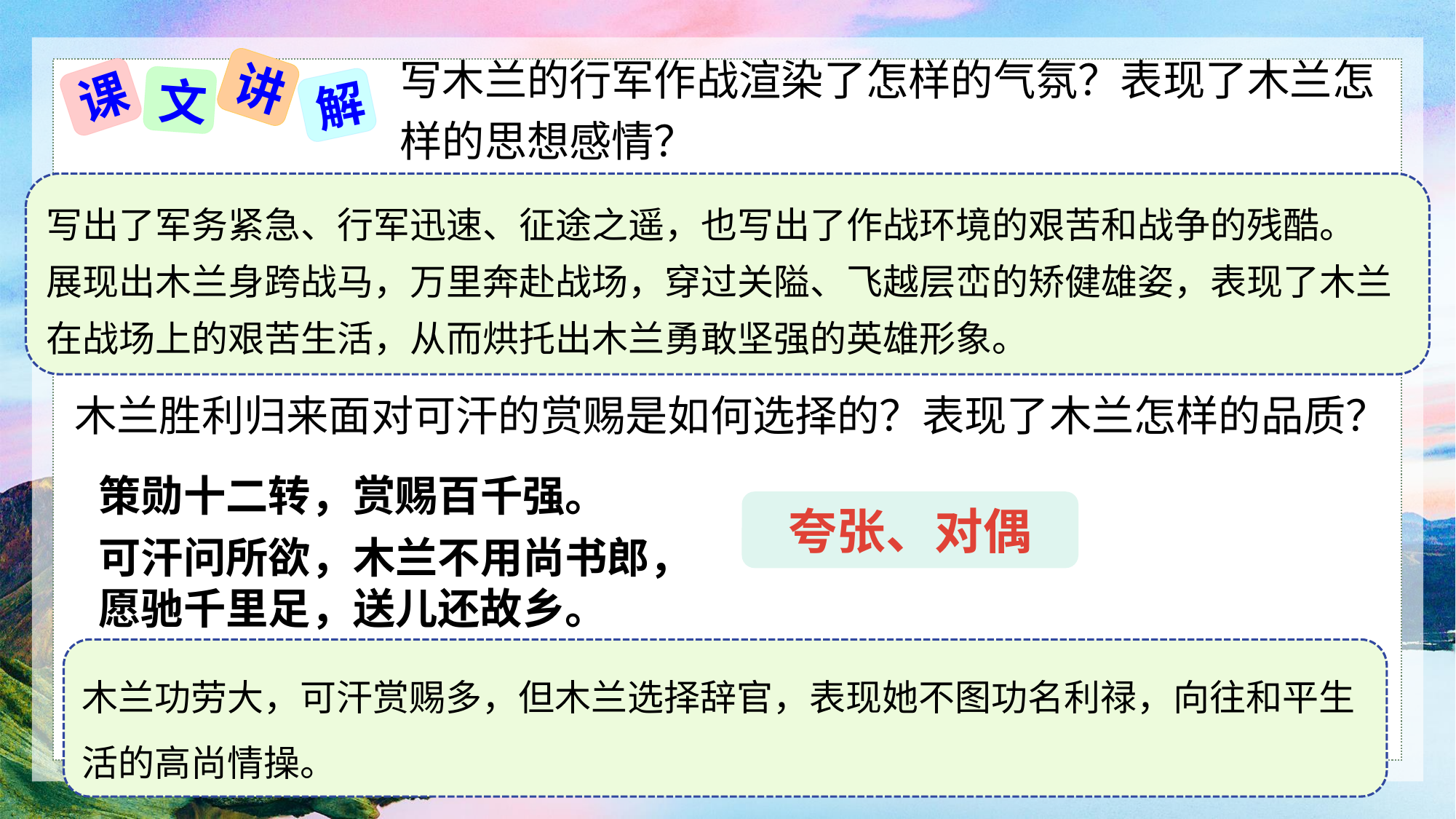

写木兰的行军作战渲染了怎样的气氛？表现了木兰怎样的思想感情？
讲
课
文
解
写出了军务紧急、行军迅速、征途之遥，也写出了作战环境的艰苦和战争的残酷。
展现出木兰身跨战马，万里奔赴战场，穿过关隘、飞越层峦的矫健雄姿，表现了木兰在战场上的艰苦生活，从而烘托出木兰勇敢坚强的英雄形象。
木兰胜利归来面对可汗的赏赐是如何选择的？表现了木兰怎样的品质？
策勋十二转，赏赐百千强。
夸张、对偶
可汗问所欲，木兰不用尚书郎，愿驰千里足，送儿还故乡。
木兰功劳大，可汗赏赐多，但木兰选择辞官，表现她不图功名利禄，向往和平生活的高尚情操。